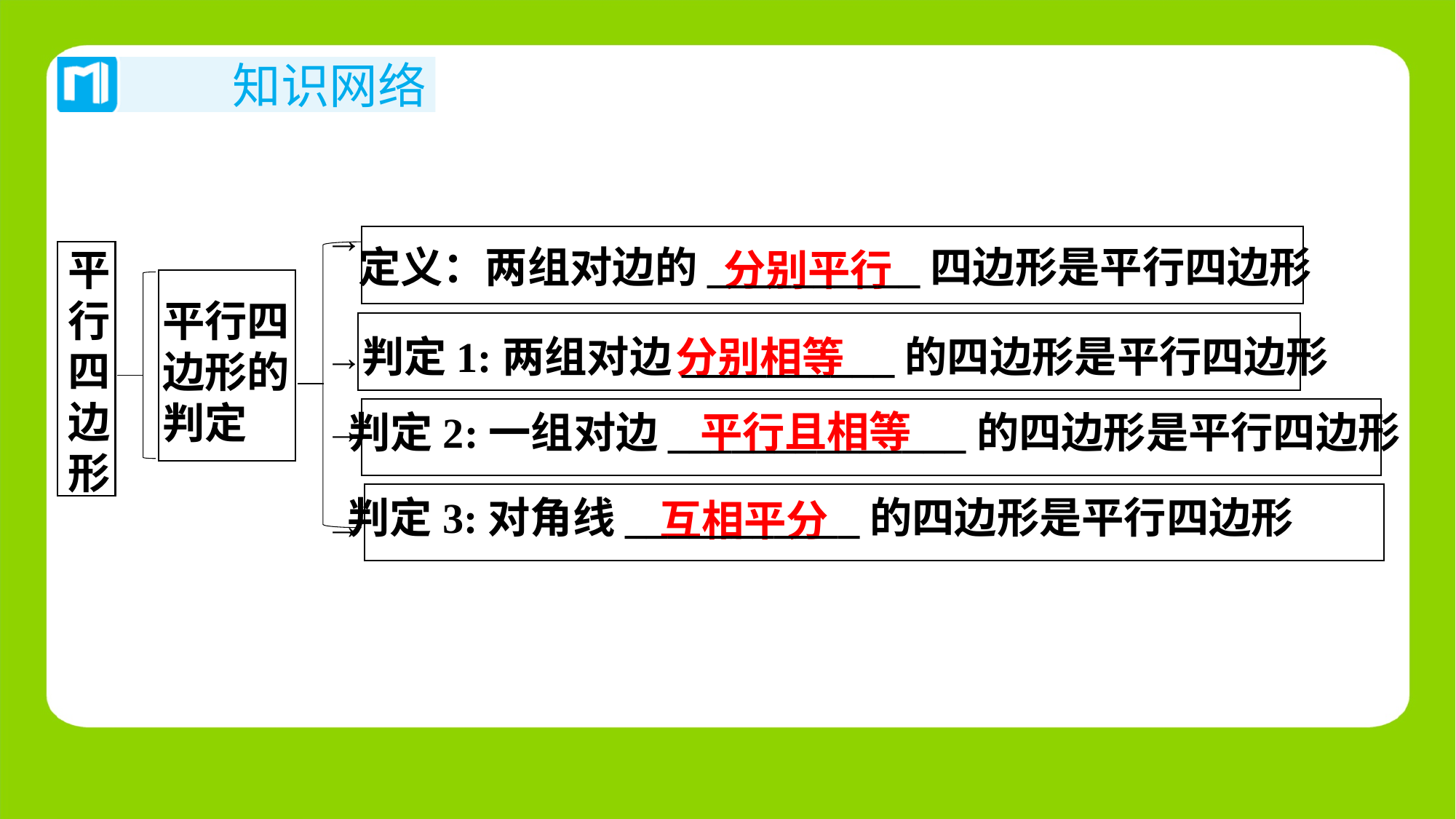

→

定义：两组对边的__________四边形是平行四边形
平行四边形

平行四边形的判定

判定1:两组对边__________的四边形是平行四边形
→

判定2:一组对边______________的四边形是平行四边形
→

判定3:对角线___________的四边形是平行四边形
→
分别平行
分别相等
且相等
平行
互相平分